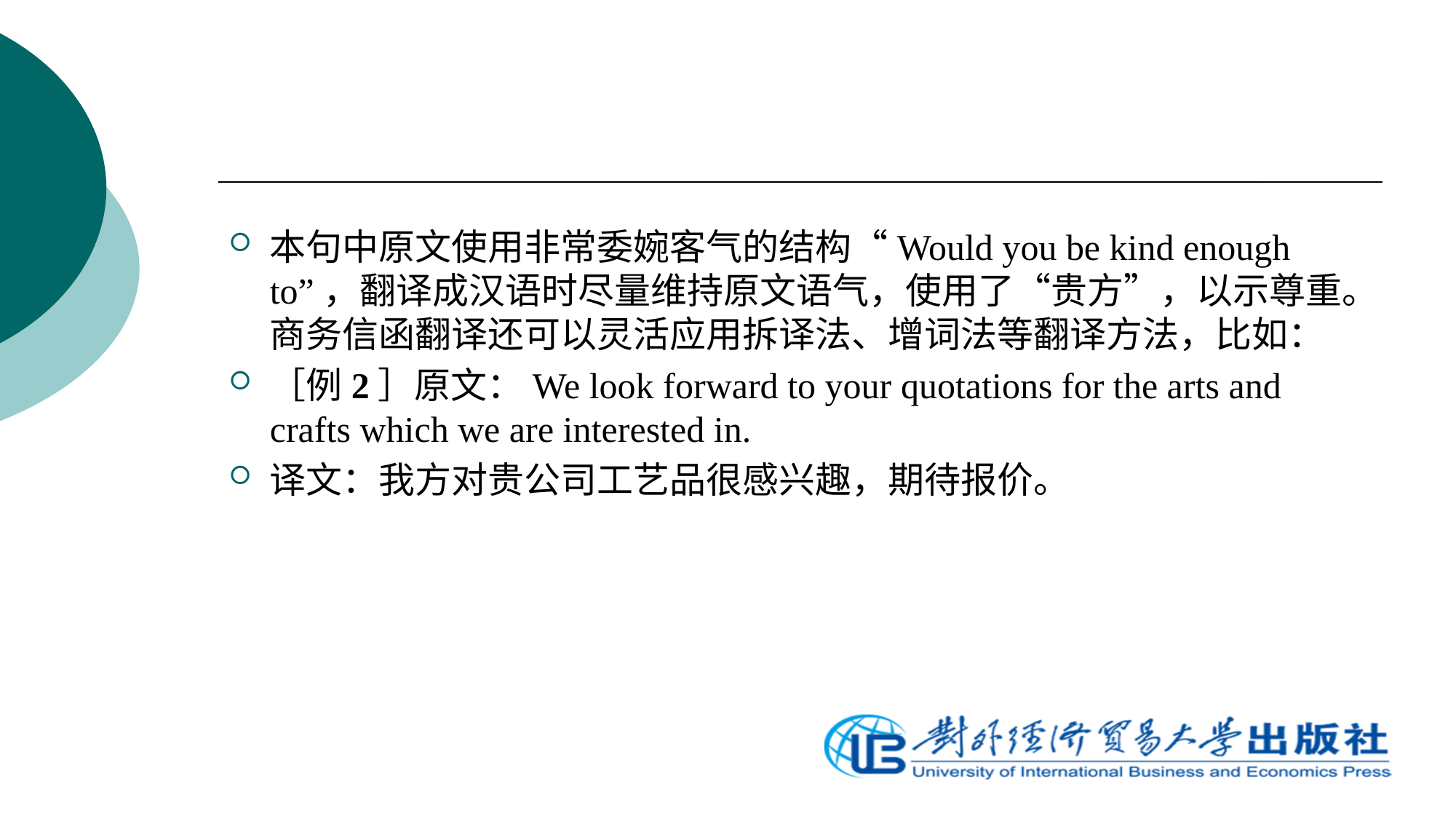

本句中原文使用非常委婉客气的结构“Would you be kind enough to”，翻译成汉语时尽量维持原文语气，使用了“贵方”，以示尊重。商务信函翻译还可以灵活应用拆译法、增词法等翻译方法，比如：
［例2］原文：We look forward to your quotations for the arts and crafts which we are interested in.
译文：我方对贵公司工艺品很感兴趣，期待报价。